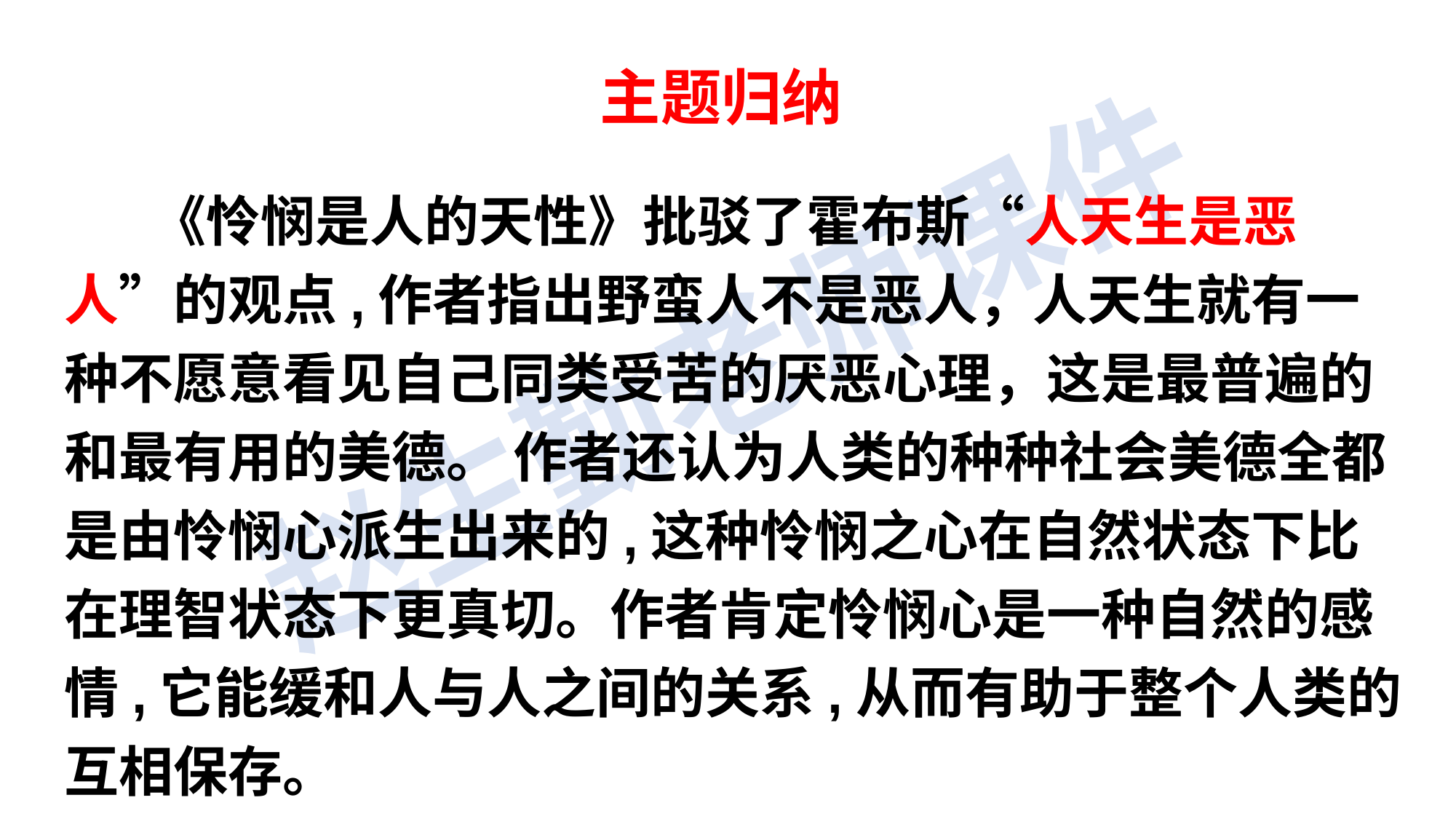

主题归纳
      《怜悯是人的天性》批驳了霍布斯“人天生是恶人”的观点,作者指出野蛮人不是恶人，人天生就有一种不愿意看见自己同类受苦的厌恶心理，这是最普遍的和最有用的美德。 作者还认为人类的种种社会美德全都是由怜悯心派生出来的,这种怜悯之心在自然状态下比在理智状态下更真切。作者肯定怜悯心是一种自然的感情,它能缓和人与人之间的关系,从而有助于整个人类的互相保存。